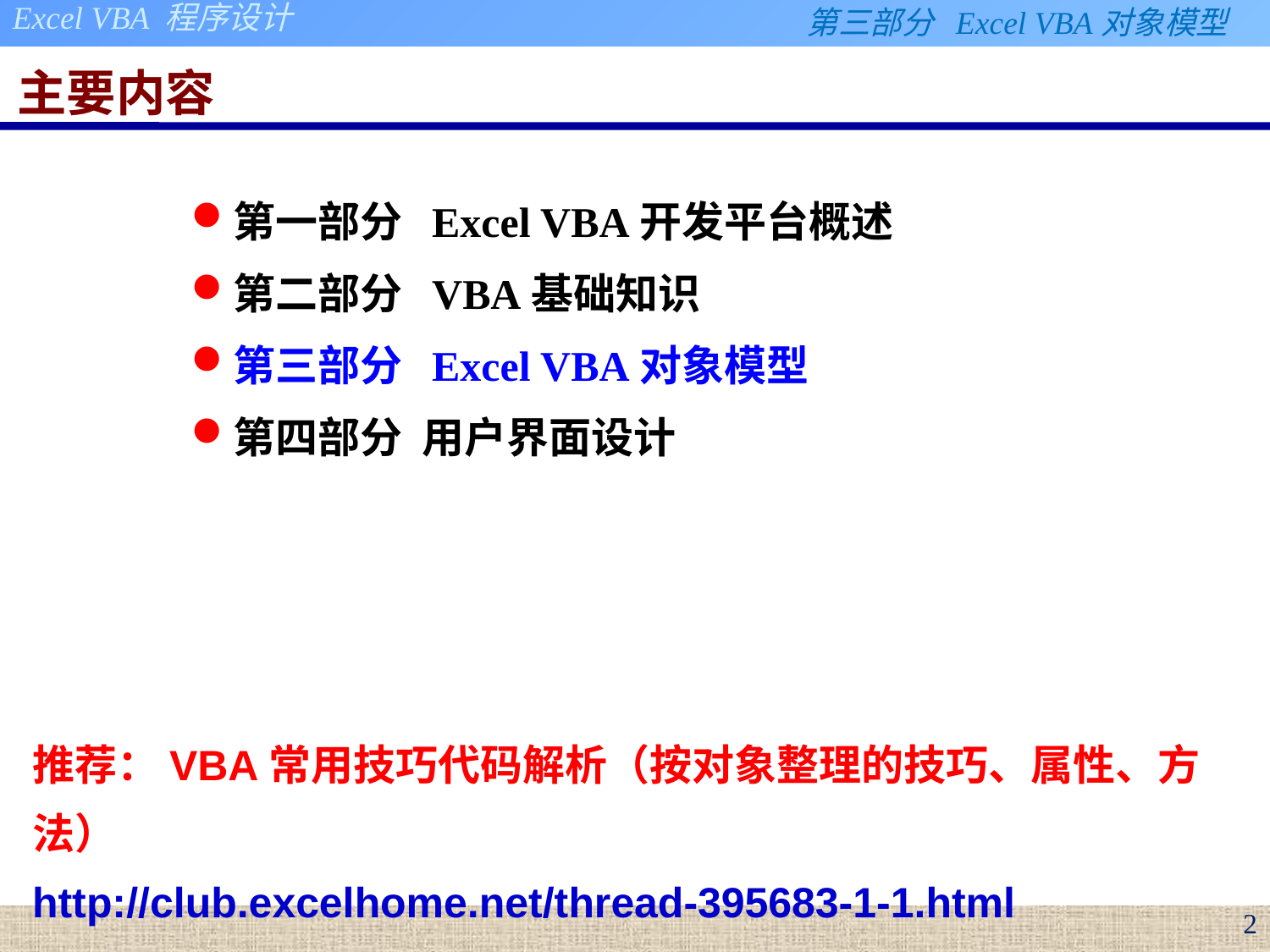

# 主要内容
第一部分  Excel VBA开发平台概述
第二部分  VBA基础知识
第三部分  Excel VBA对象模型
第四部分  用户界面设计
推荐：VBA常用技巧代码解析（按对象整理的技巧、属性、方法）
http://club.excelhome.net/thread-395683-1-1.html